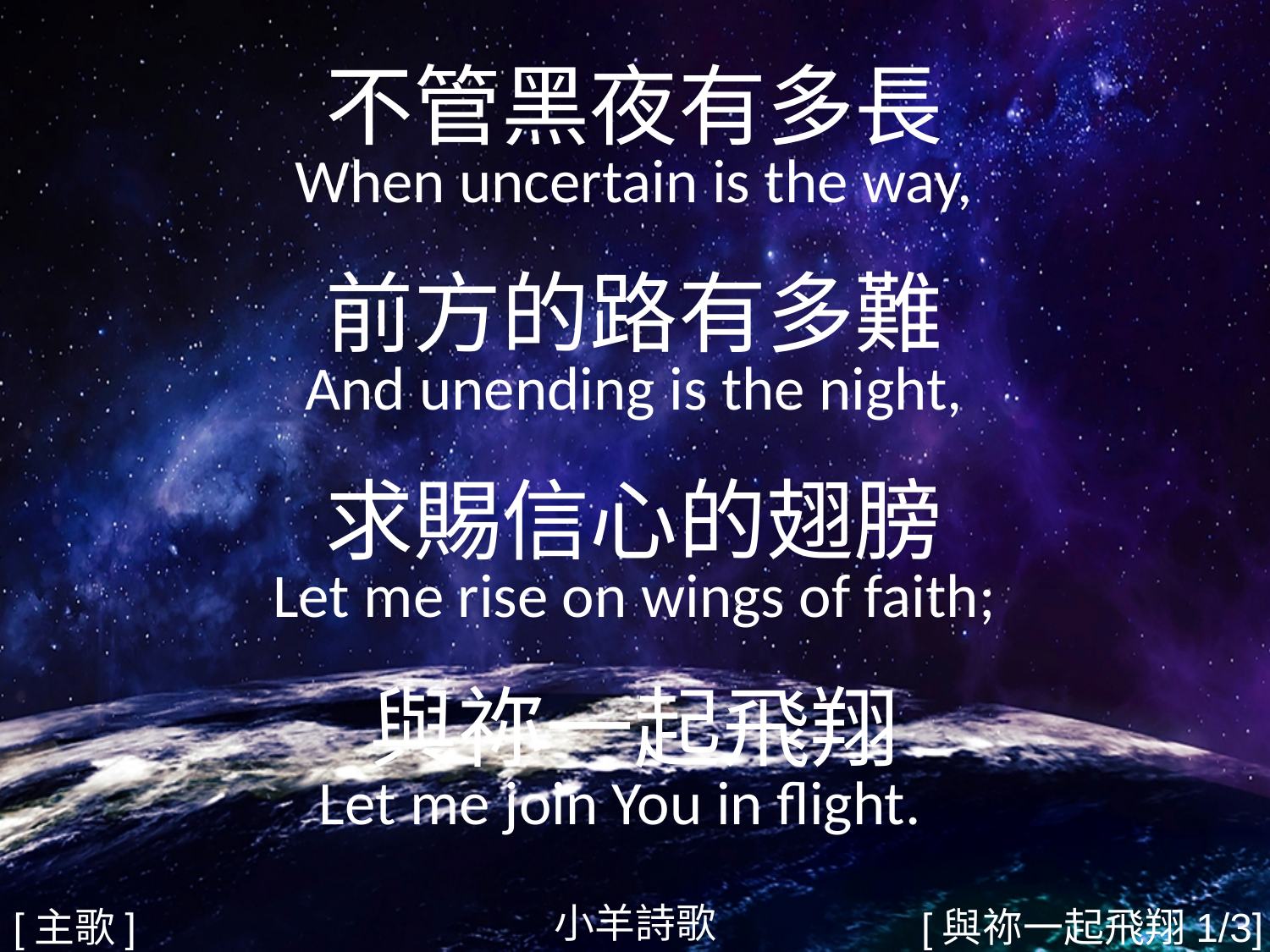

不管黑夜有多長
When uncertain is the way,

前方的路有多難
And unending is the night,

求賜信心的翅膀
Let me rise on wings of faith;

與祢一起飛翔
Let me join You in flight.

#

小羊詩歌
[主歌]
[與祢一起飛翔1/3]